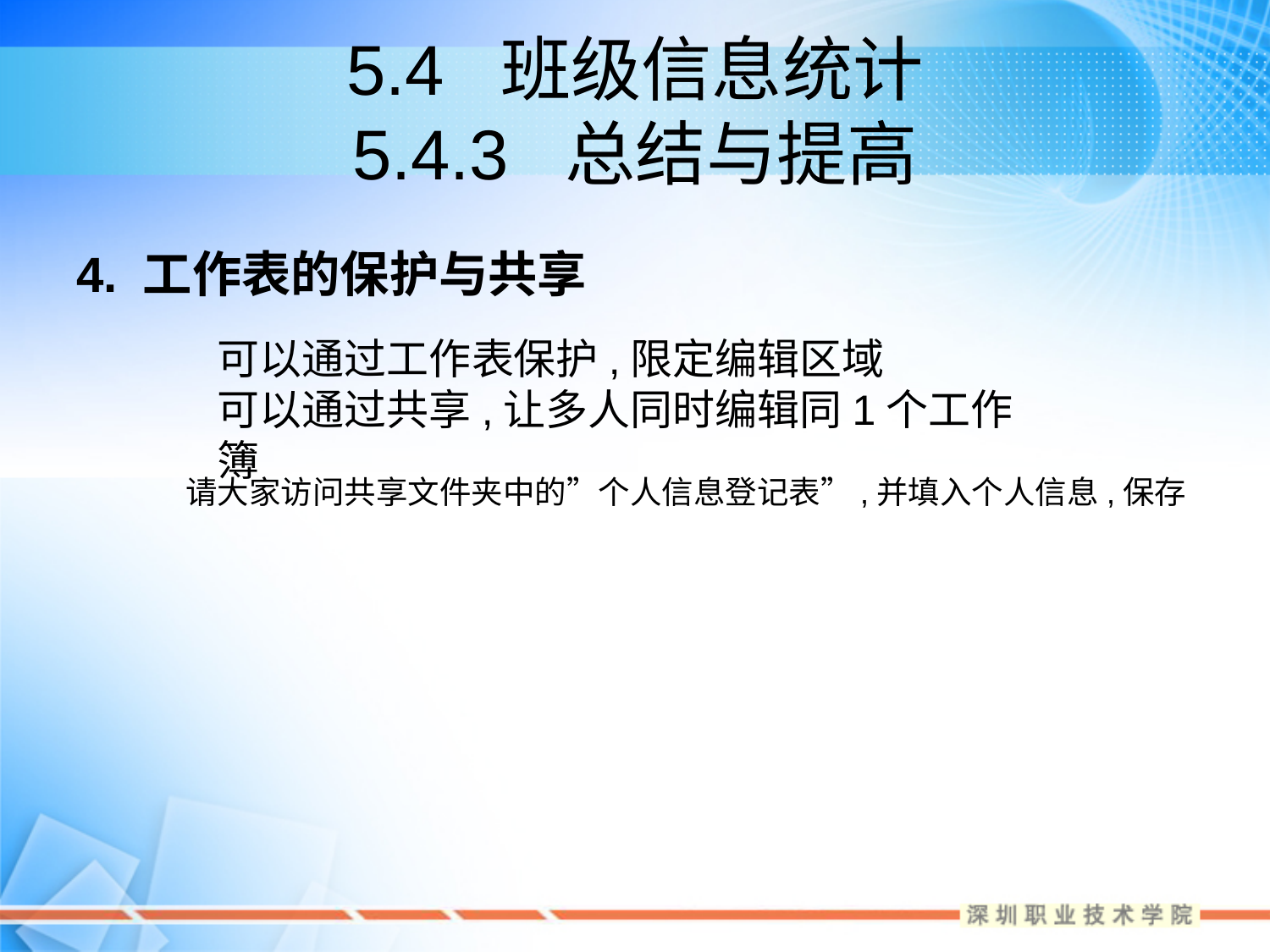

# 5.4  班级信息统计 5.4.3  总结与提高
4. 工作表的保护与共享
可以通过工作表保护,限定编辑区域
可以通过共享,让多人同时编辑同1个工作簿
请大家访问共享文件夹中的”个人信息登记表”,并填入个人信息,保存